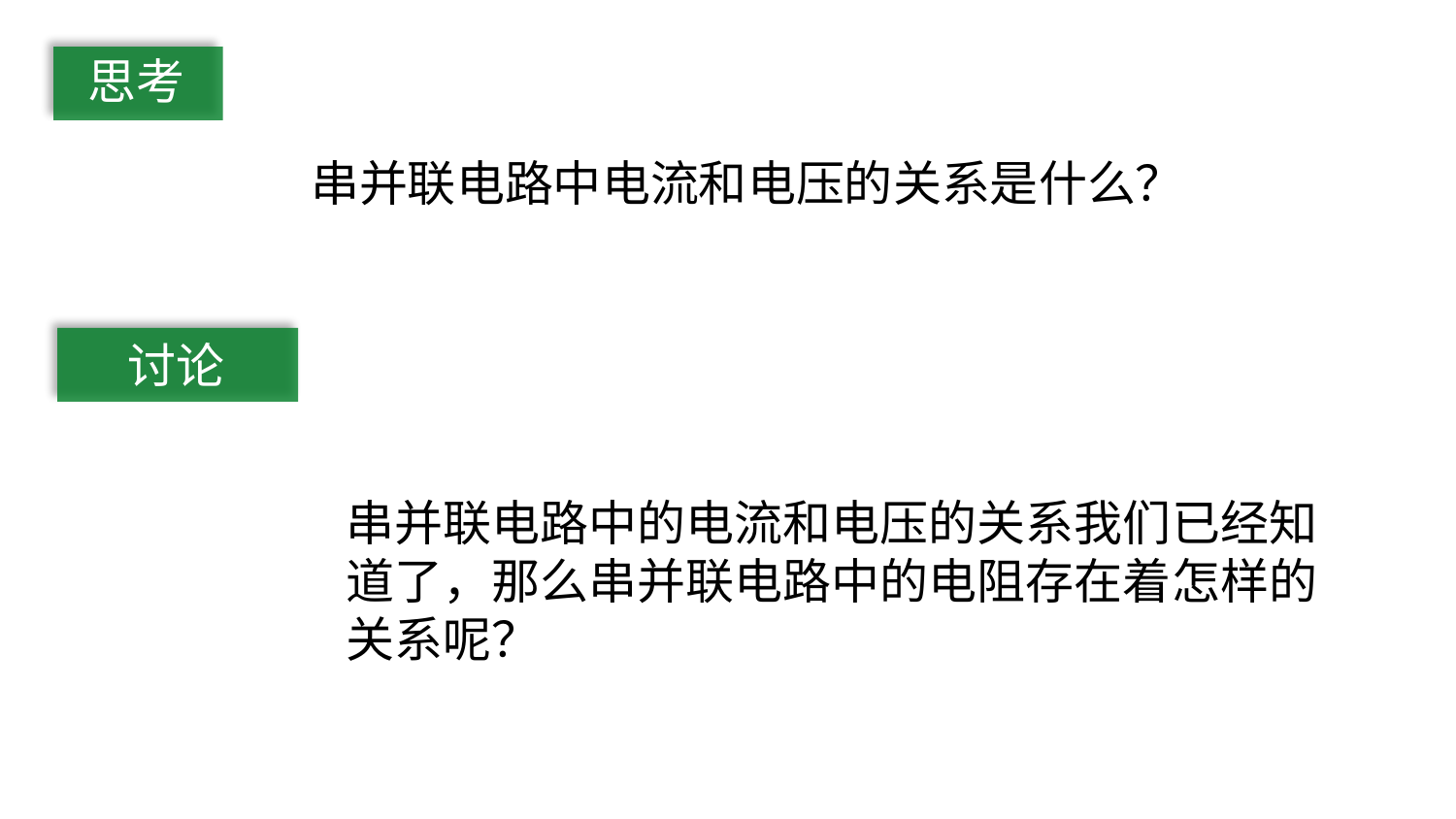

思考

串并联电路中电流和电压的关系是什么？
讨论

串并联电路中的电流和电压的关系我们已经知道了，那么串并联电路中的电阻存在着怎样的关系呢？